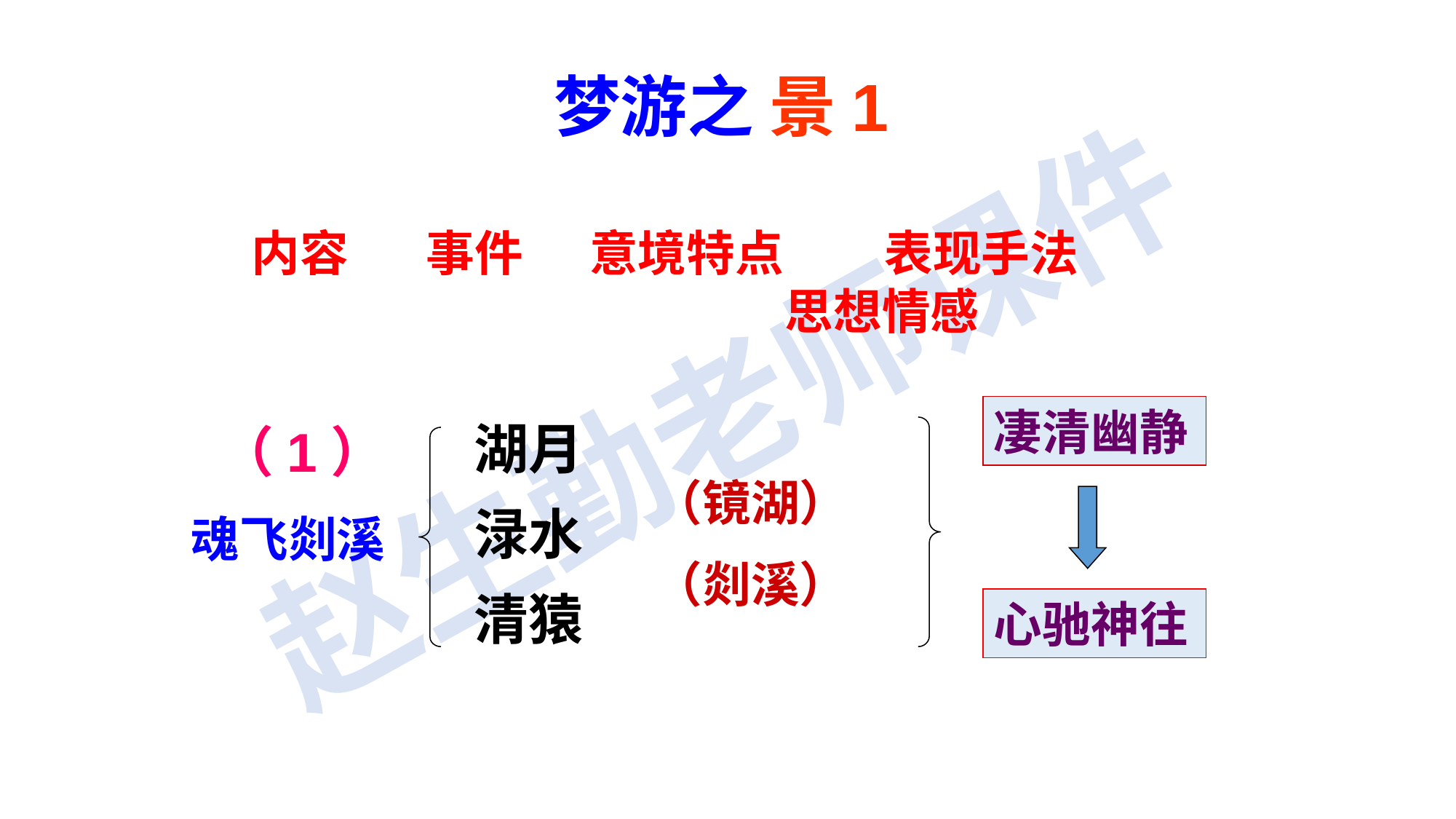

梦游之 景1
内容       事件      意境特点         表现手法
                                               思想情感
湖月
渌水
清猿
凄清幽静
（1）

（镜湖）
（剡溪）

魂飞剡溪
心驰神往